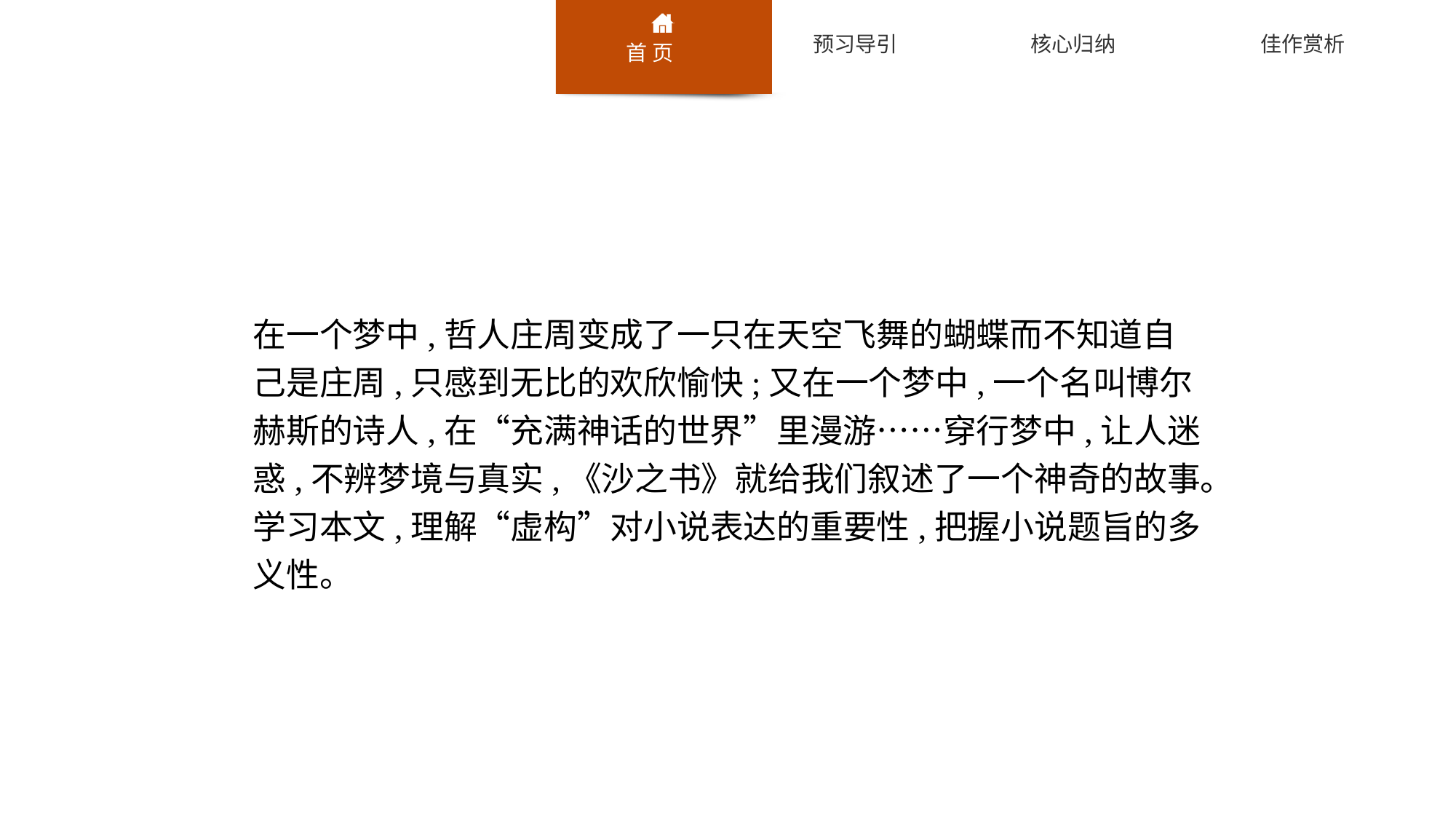

在一个梦中,哲人庄周变成了一只在天空飞舞的蝴蝶而不知道自己是庄周,只感到无比的欢欣愉快;又在一个梦中,一个名叫博尔赫斯的诗人,在“充满神话的世界”里漫游……穿行梦中,让人迷惑,不辨梦境与真实,《沙之书》就给我们叙述了一个神奇的故事。学习本文,理解“虚构”对小说表达的重要性,把握小说题旨的多义性。